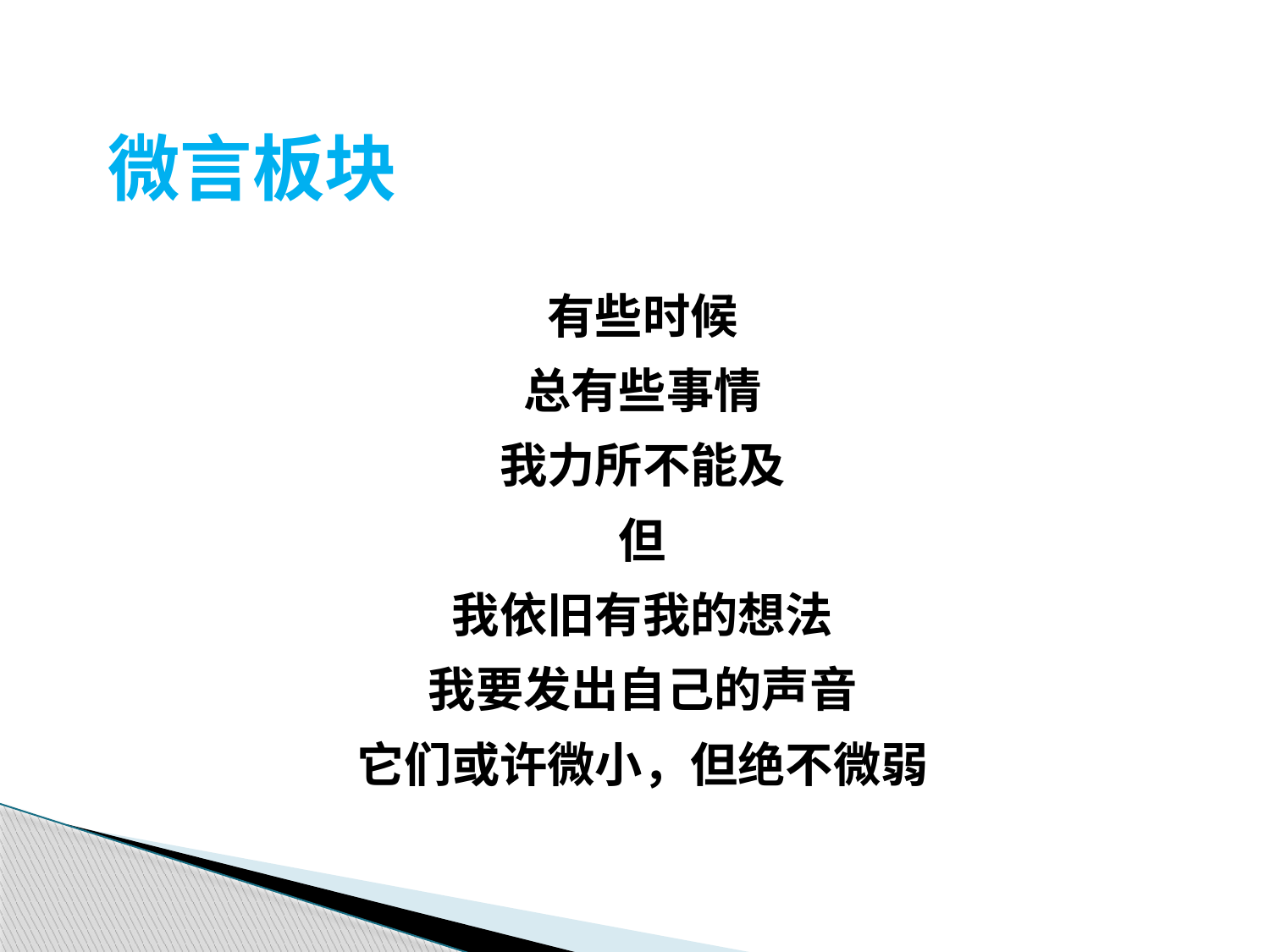

微言板块
有些时候
总有些事情
我力所不能及
但
我依旧有我的想法
我要发出自己的声音
它们或许微小，但绝不微弱